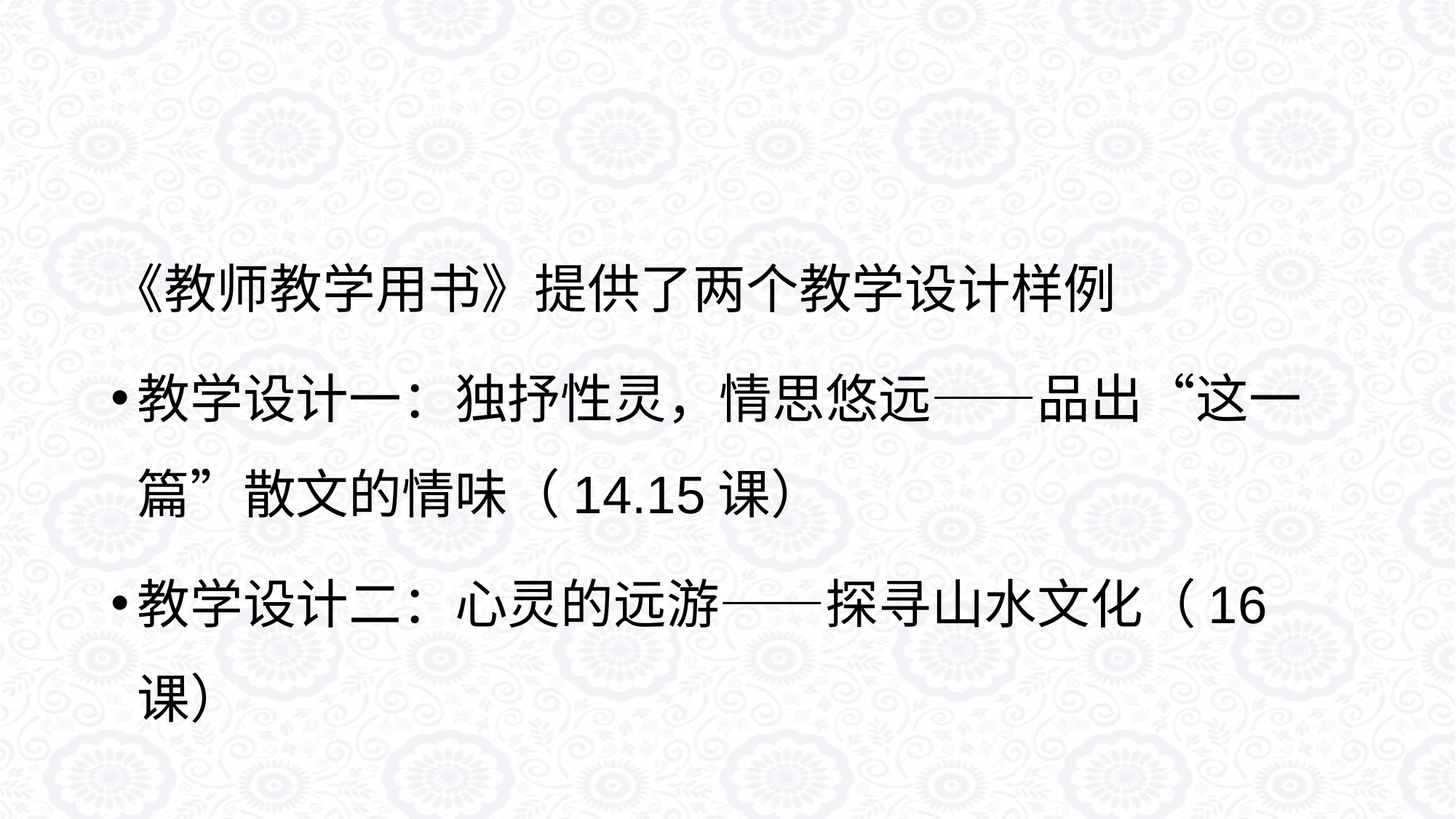

《教师教学用书》提供了两个教学设计样例
教学设计一：独抒性灵，情思悠远——品出“这一篇”散文的情味（14.15课）
教学设计二：心灵的远游——探寻山水文化（16课）